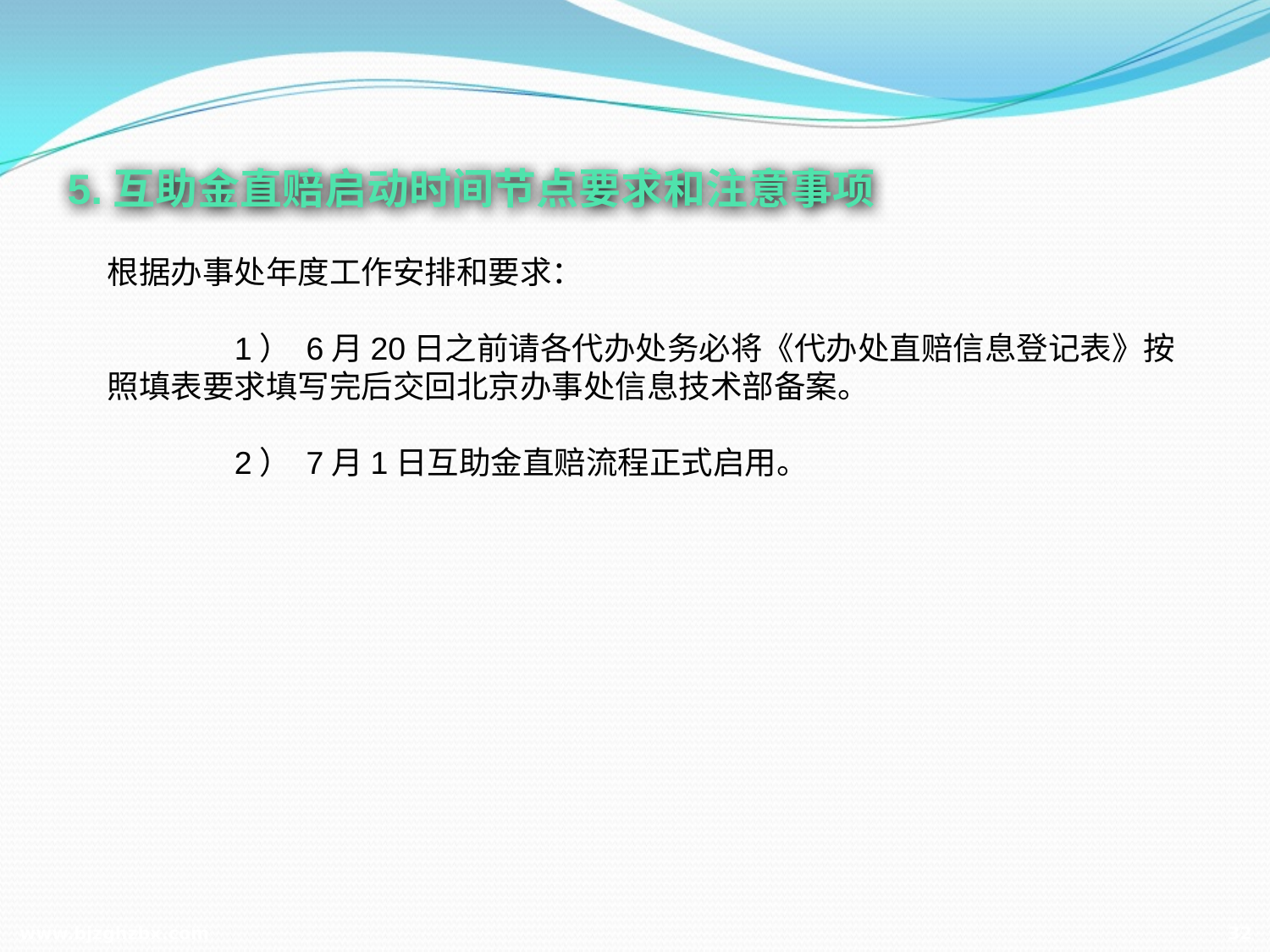

5.互助金直赔启动时间节点要求和注意事项
根据办事处年度工作安排和要求：

	1） 6月20日之前请各代办处务必将《代办处直赔信息登记表》按照填表要求填写完后交回北京办事处信息技术部备案。

	2） 7月1日互助金直赔流程正式启用。

www.bjzghzbx.com                                                                                                                                                                      32